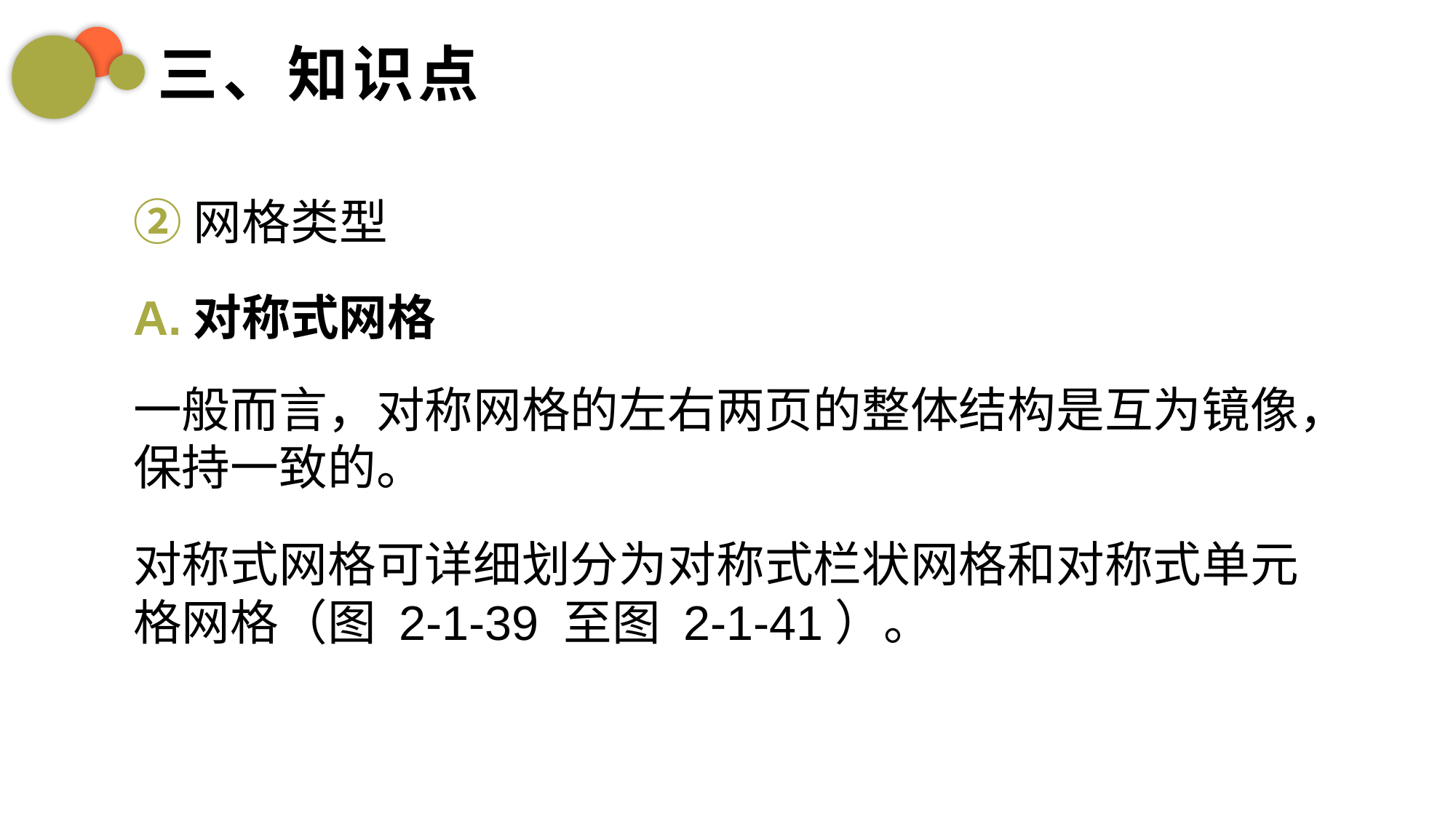

三、知识点
②网格类型
A.对称式网格
一般而言，对称网格的左右两页的整体结构是互为镜像，保持一致的。
对称式网格可详细划分为对称式栏状网格和对称式单元格网格（图 2-1-39 至图 2-1-41）。